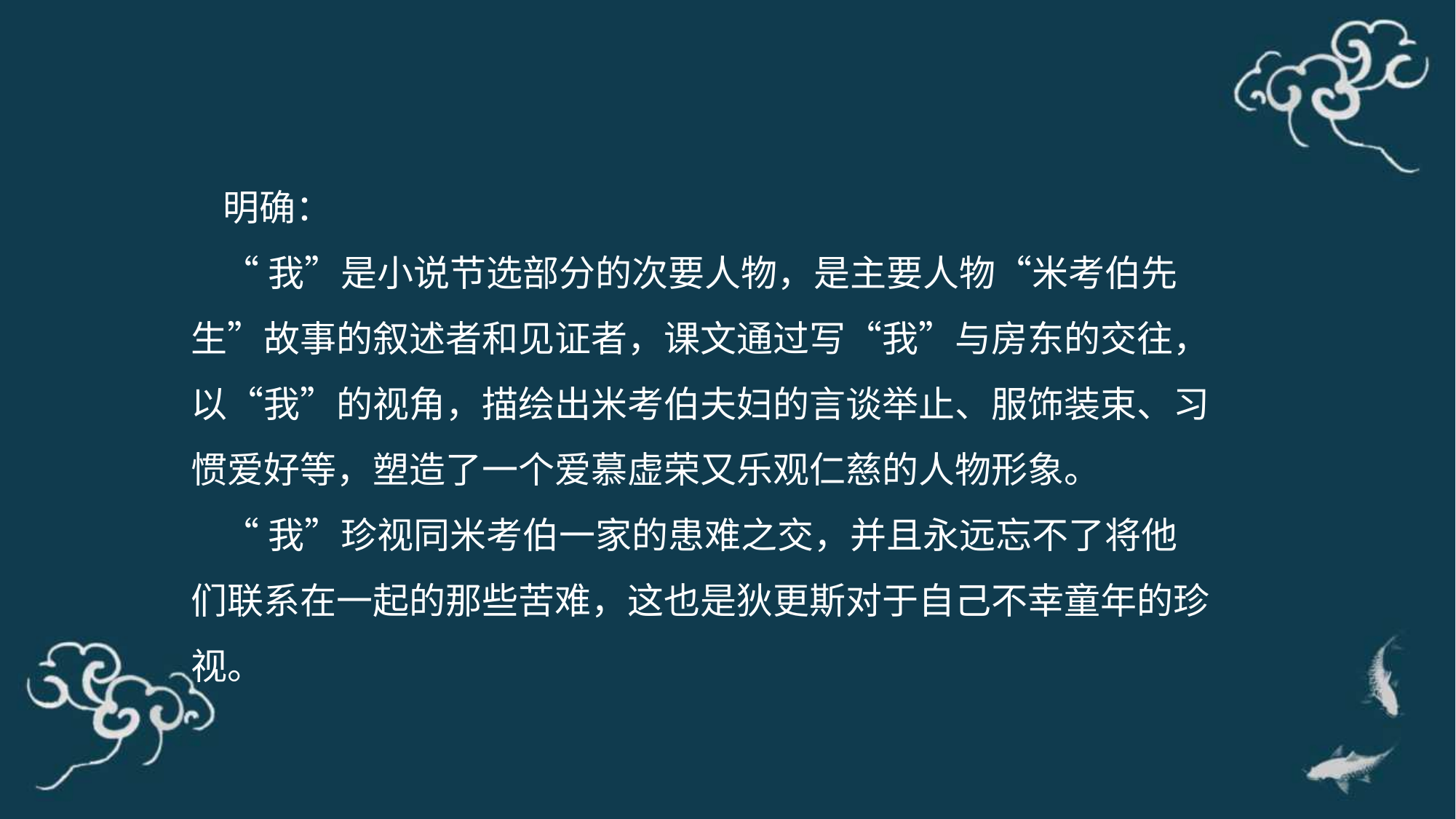

明确：
“我”是小说节选部分的次要人物，是主要人物“米考伯先生”故事的叙述者和见证者，课文通过写“我”与房东的交往，以“我”的视角，描绘出米考伯夫妇的言谈举止、服饰装束、习惯爱好等，塑造了一个爱慕虚荣又乐观仁慈的人物形象。
“我”珍视同米考伯一家的患难之交，并且永远忘不了将他们联系在一起的那些苦难，这也是狄更斯对于自己不幸童年的珍视。